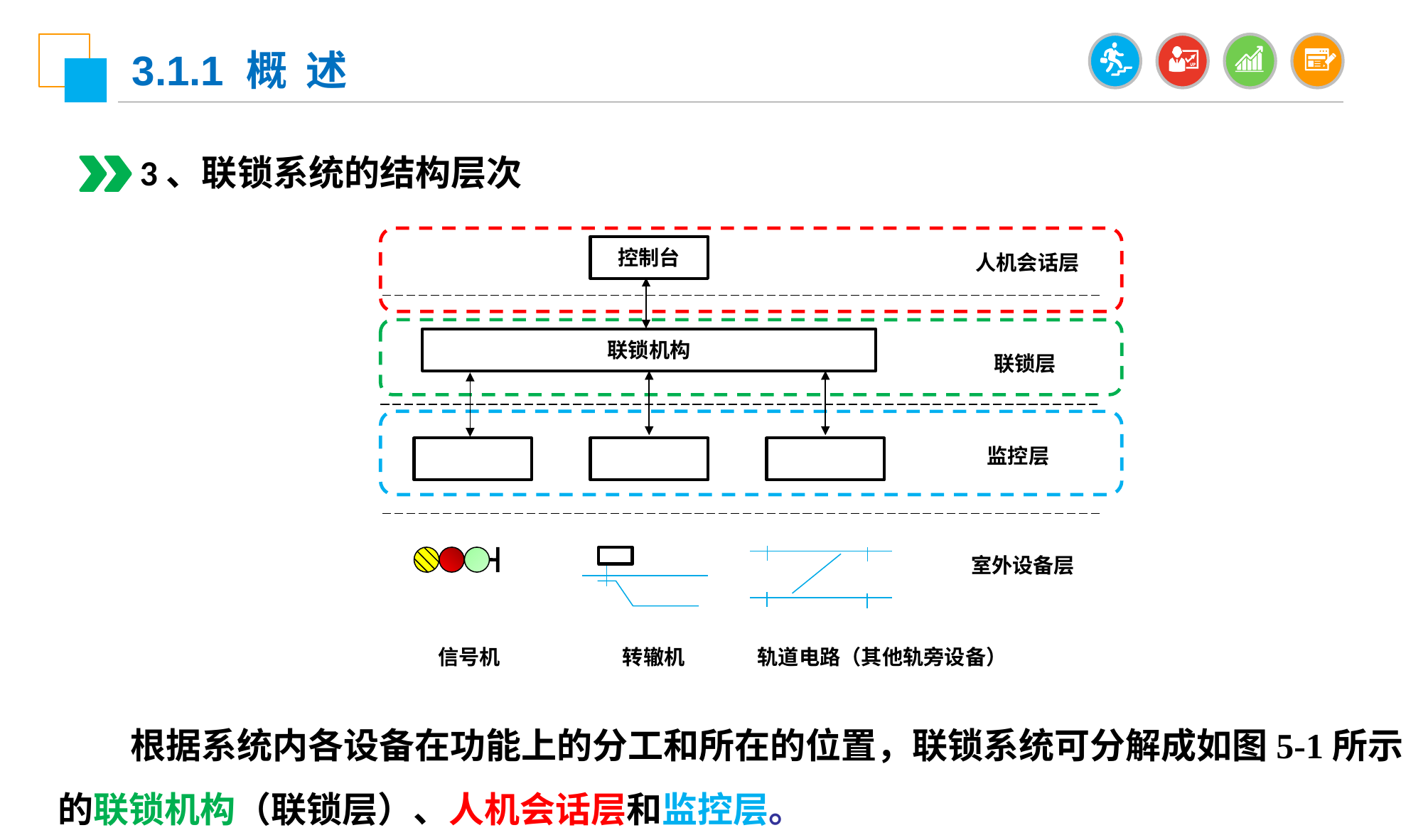

3.1.1 概  述
3、联锁系统的结构层次

 人机会话层
控制台

联锁机构
 联锁层

监控层

室外设备层

 信号机
 转辙机
 轨道电路（其他轨旁设备）

        根据系统内各设备在功能上的分工和所在的位置，联锁系统可分解成如图5-1所示的联锁机构（联锁层）、人机会话层和监控层。